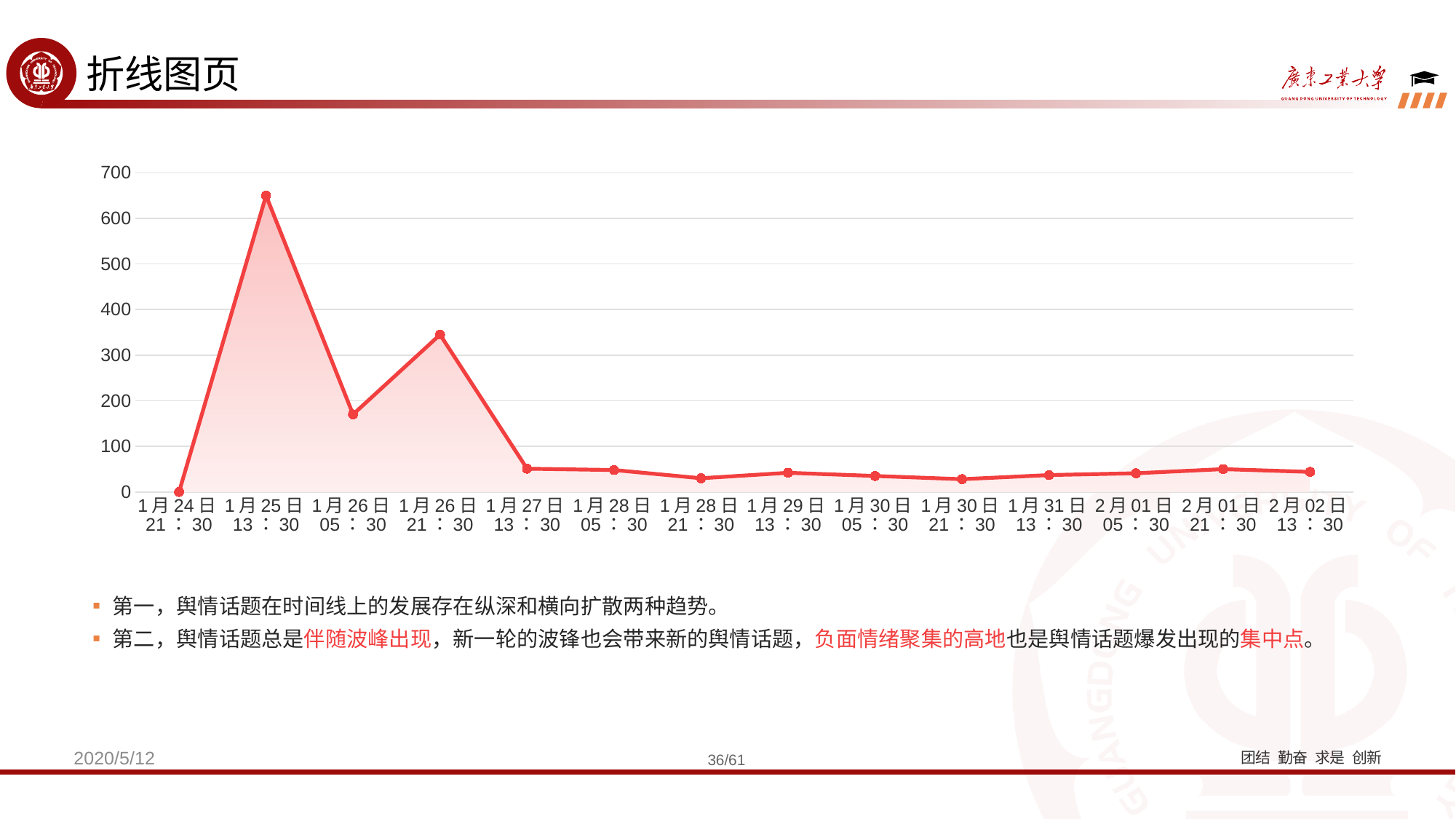

折线图页

### Chart

| Category | 系列 1 | 系列 2 |
|---|---|---|
| 1月24日21：30 | 0.0 | 0.0 |
| 1月25日13：30 | 650.0 | 650.0 |
| 1月26日05：30 | 170.0 | 170.0 |
| 1月26日21：30 | 345.0 | 345.0 |
| 1月27日13：30 | 51.0 | 51.0 |
| 1月28日05：30 | 48.0 | 48.0 |
| 1月28日21：30 | 30.0 | 30.0 |
| 1月29日13：30 | 42.0 | 42.0 |
| 1月30日05：30 | 35.0 | 35.0 |
| 1月30日21：30 | 28.0 | 28.0 |
| 1月31日13：30 | 37.0 | 37.0 |
| 2月01日05：30 | 41.0 | 41.0 |
| 2月01日21：30 | 50.0 | 50.0 |
| 2月02日13：30 | 44.0 | 44.0 |
▪第一，舆情话题在时间线上的发展存在纵深和横向扩散两种趋势。
▪第二，舆情话题总是伴随波峰出现，新一轮的波锋也会带来新的舆情话题，负面情绪聚集的高地也是舆情话题爆发出现的集中点。